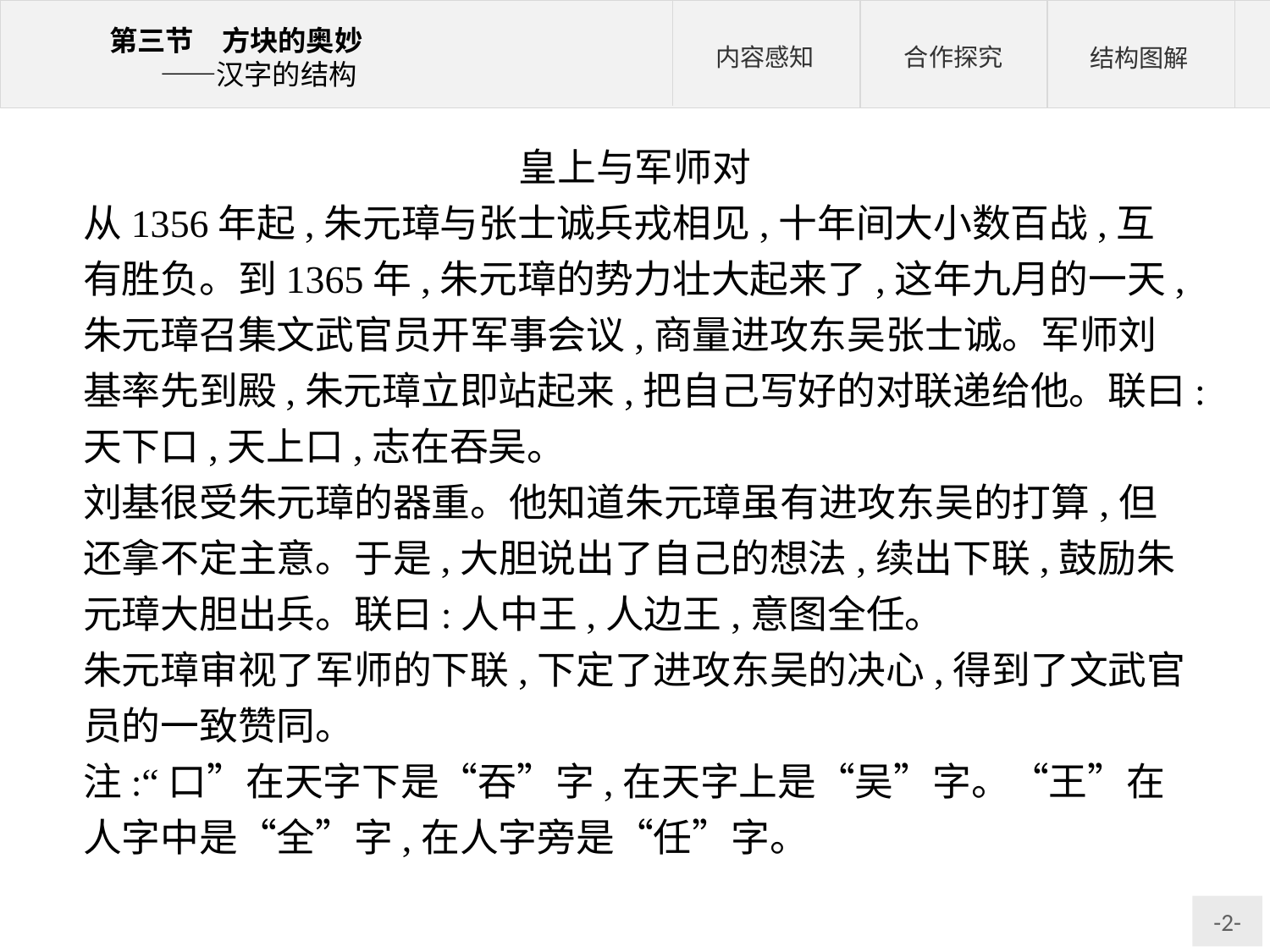

皇上与军师对
从1356年起,朱元璋与张士诚兵戎相见,十年间大小数百战,互有胜负。到1365年,朱元璋的势力壮大起来了,这年九月的一天,朱元璋召集文武官员开军事会议,商量进攻东吴张士诚。军师刘基率先到殿,朱元璋立即站起来,把自己写好的对联递给他。联曰:天下口,天上口,志在吞吴。
刘基很受朱元璋的器重。他知道朱元璋虽有进攻东吴的打算,但还拿不定主意。于是,大胆说出了自己的想法,续出下联,鼓励朱元璋大胆出兵。联曰:人中王,人边王,意图全任。
朱元璋审视了军师的下联,下定了进攻东吴的决心,得到了文武官员的一致赞同。
注:“口”在天字下是“吞”字,在天字上是“吴”字。“王”在人字中是“全”字,在人字旁是“任”字。